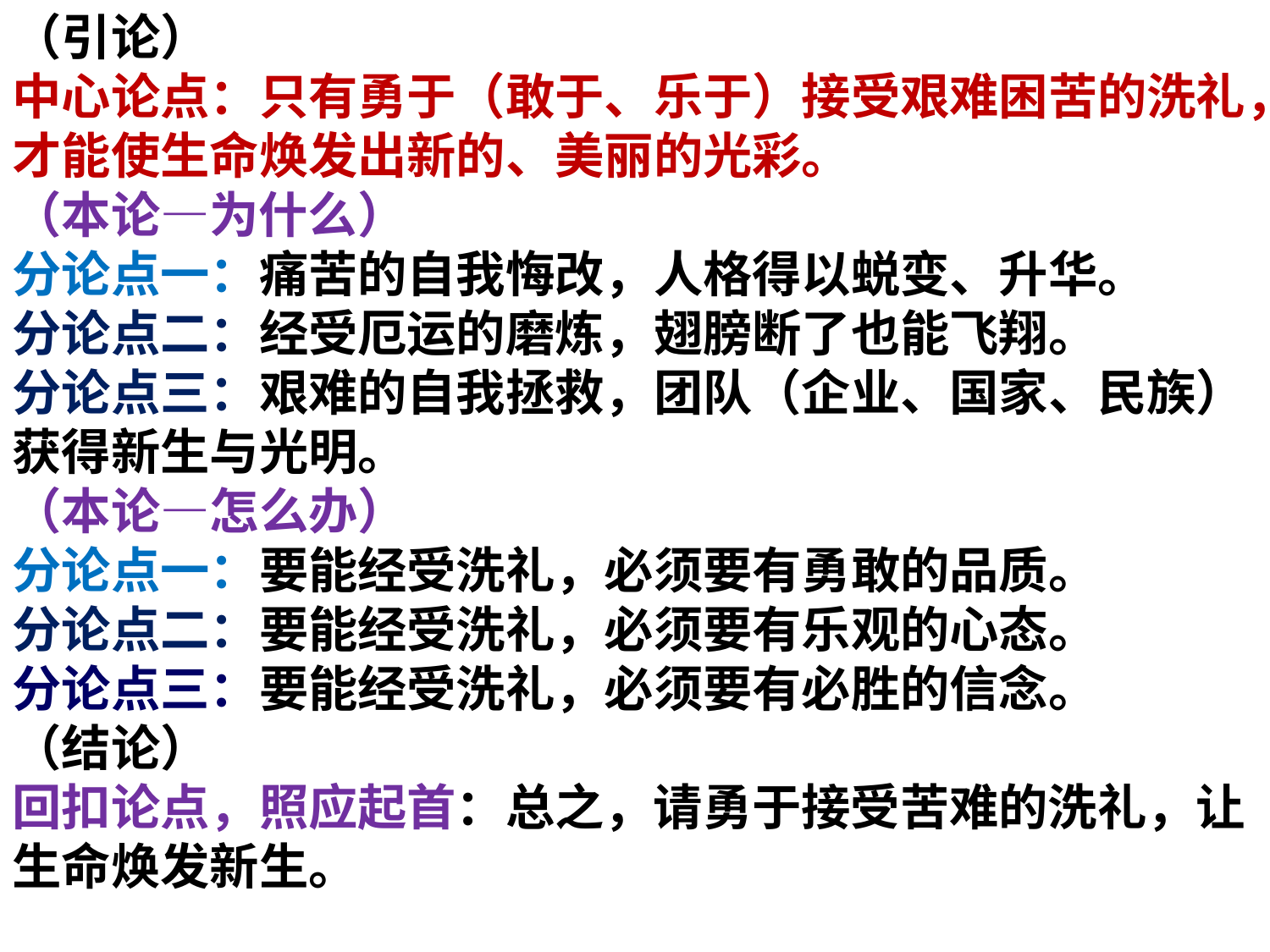

（引论）
中心论点：只有勇于（敢于、乐于）接受艰难困苦的洗礼，才能使生命焕发出新的、美丽的光彩。
（本论—为什么）
分论点一：痛苦的自我悔改，人格得以蜕变、升华。
分论点二：经受厄运的磨炼，翅膀断了也能飞翔。
分论点三：艰难的自我拯救，团队（企业、国家、民族）获得新生与光明。
（本论—怎么办）
分论点一：要能经受洗礼，必须要有勇敢的品质。
分论点二：要能经受洗礼，必须要有乐观的心态。
分论点三：要能经受洗礼，必须要有必胜的信念。
（结论）
回扣论点，照应起首：总之，请勇于接受苦难的洗礼，让生命焕发新生。